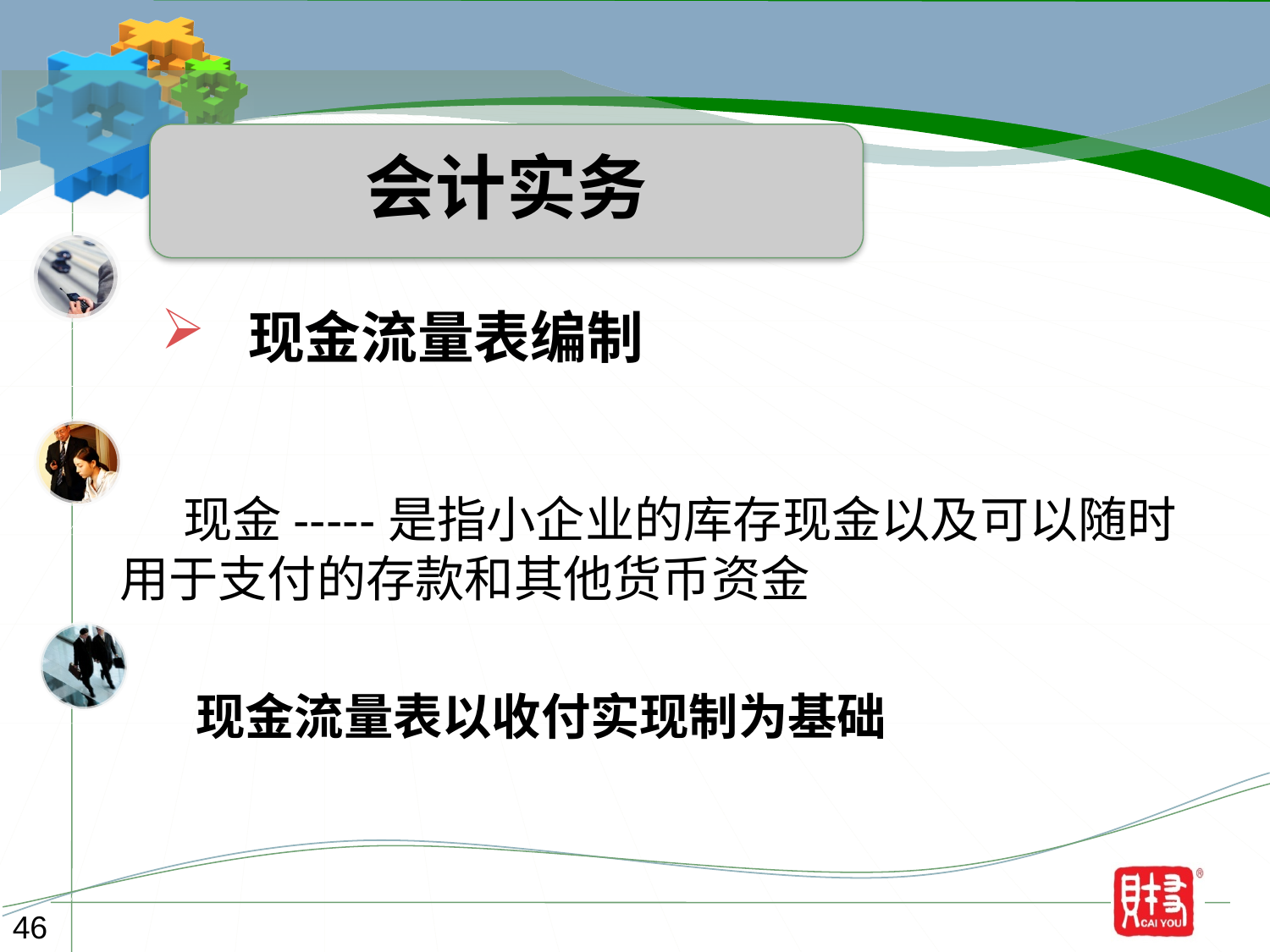

会计实务
  现金流量表编制
         现金-----是指小企业的库存现金以及可以随时用于支付的存款和其他货币资金

          现金流量表以收付实现制为基础

46